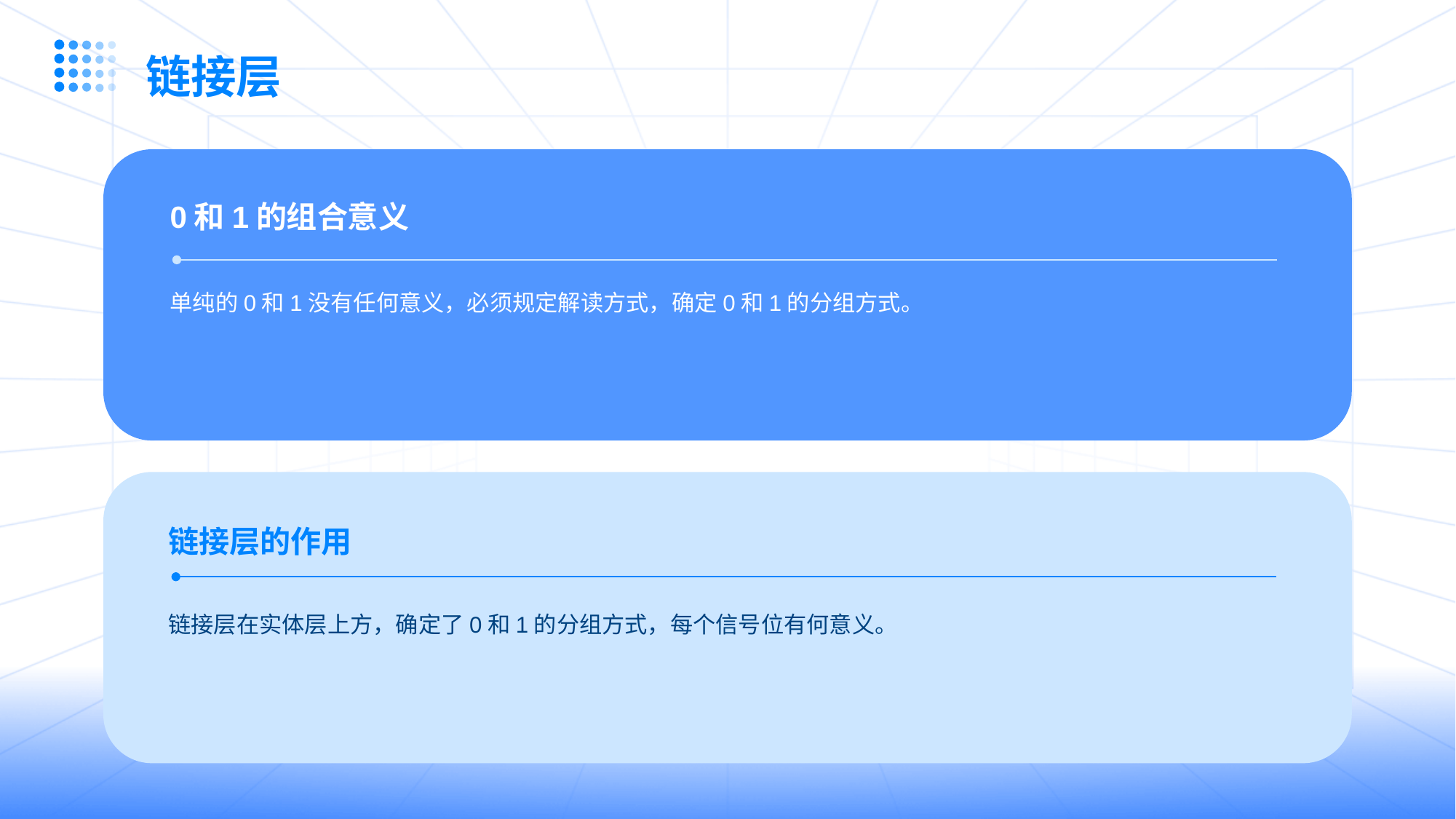

链接层

0和1的组合意义
单纯的0和1没有任何意义，必须规定解读方式，确定0和1的分组方式。

链接层的作用
链接层在实体层上方，确定了0和1的分组方式，每个信号位有何意义。